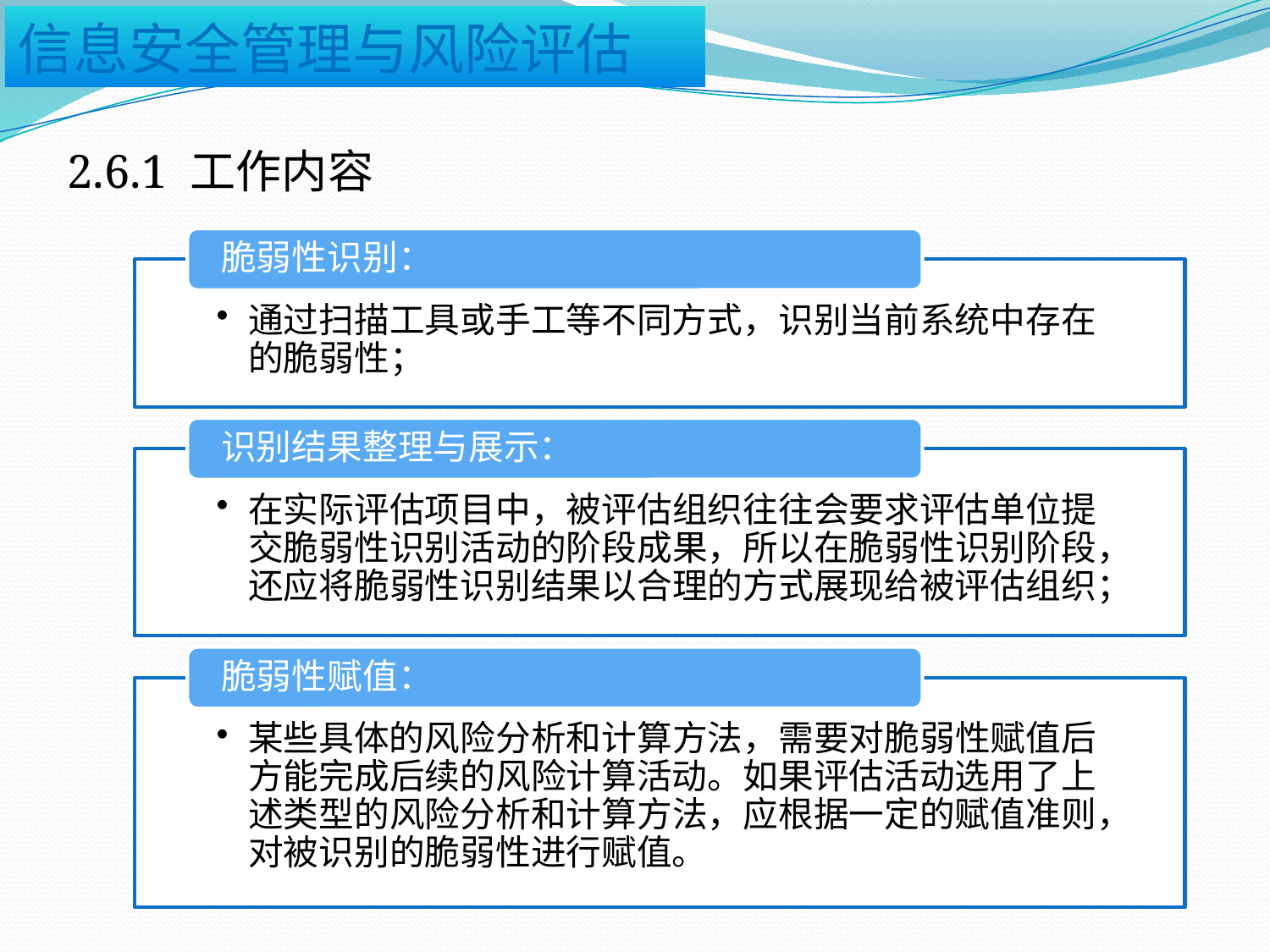

2.6.1 工作内容
通过扫描工具或手工等不同方式，识别当前系统中存在的脆弱性；
脆弱性识别：
在实际评估项目中，被评估组织往往会要求评估单位提交脆弱性识别活动的阶段成果，所以在脆弱性识别阶段，还应将脆弱性识别结果以合理的方式展现给被评估组织；
识别结果整理与展示：
某些具体的风险分析和计算方法，需要对脆弱性赋值后方能完成后续的风险计算活动。如果评估活动选用了上述类型的风险分析和计算方法，应根据一定的赋值准则，对被识别的脆弱性进行赋值。
脆弱性赋值：